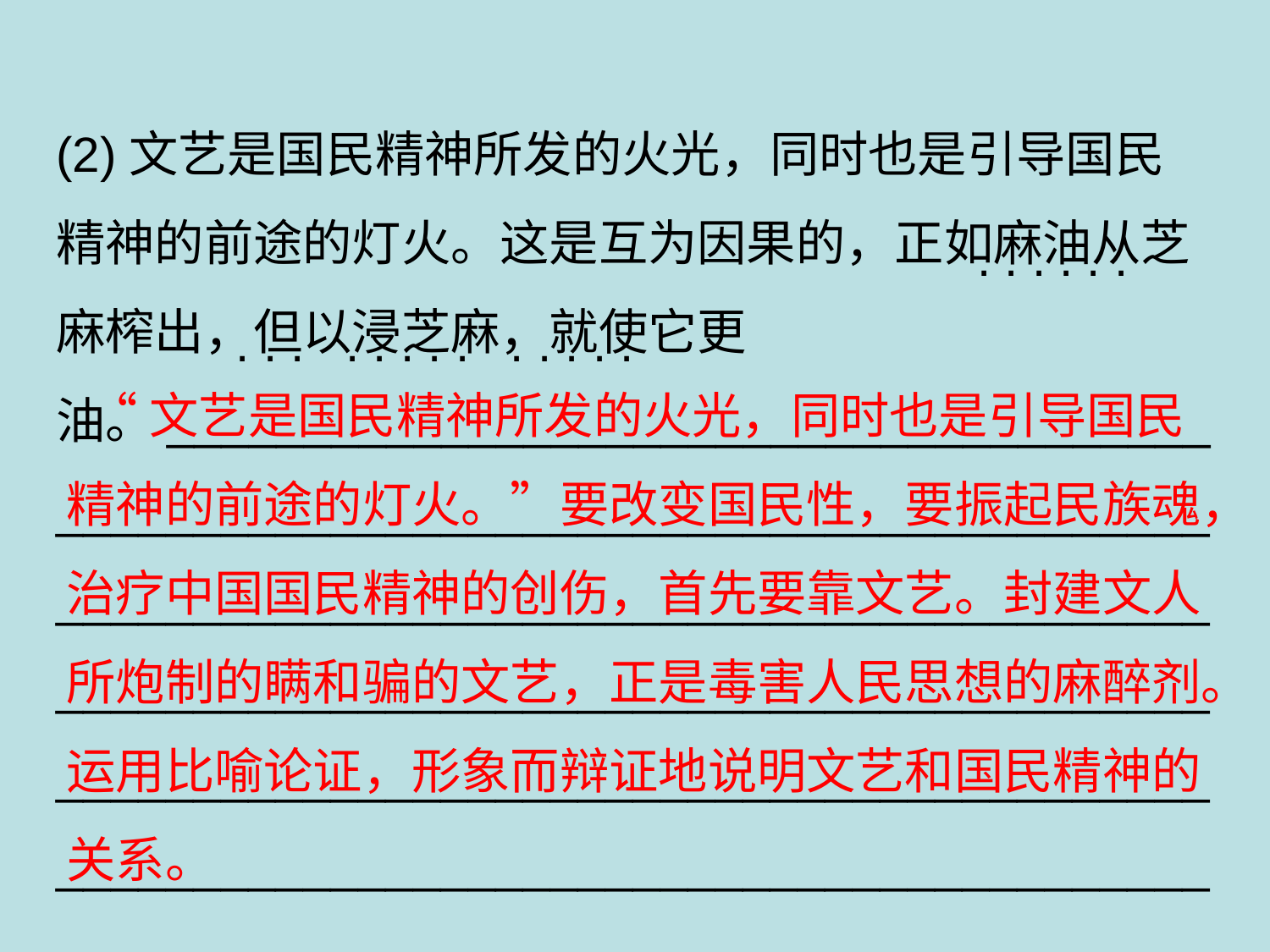

(2)文艺是国民精神所发的火光，同时也是引导国民精神的前途的灯火。这是互为因果的，正如麻油从芝麻榨出，但以浸芝麻，就使它更油。____________________________________________________________________________________________________________________________________________________________________________________________________________________________________________________________________________________
. . . . . .
. . .   . . . . .   . . . . .

  “文艺是国民精神所发的火光，同时也是引导国民精神的前途的灯火。”要改变国民性，要振起民族魂，治疗中国国民精神的创伤，首先要靠文艺。封建文人所炮制的瞒和骗的文艺，正是毒害人民思想的麻醉剂。运用比喻论证，形象而辩证地说明文艺和国民精神的关系。